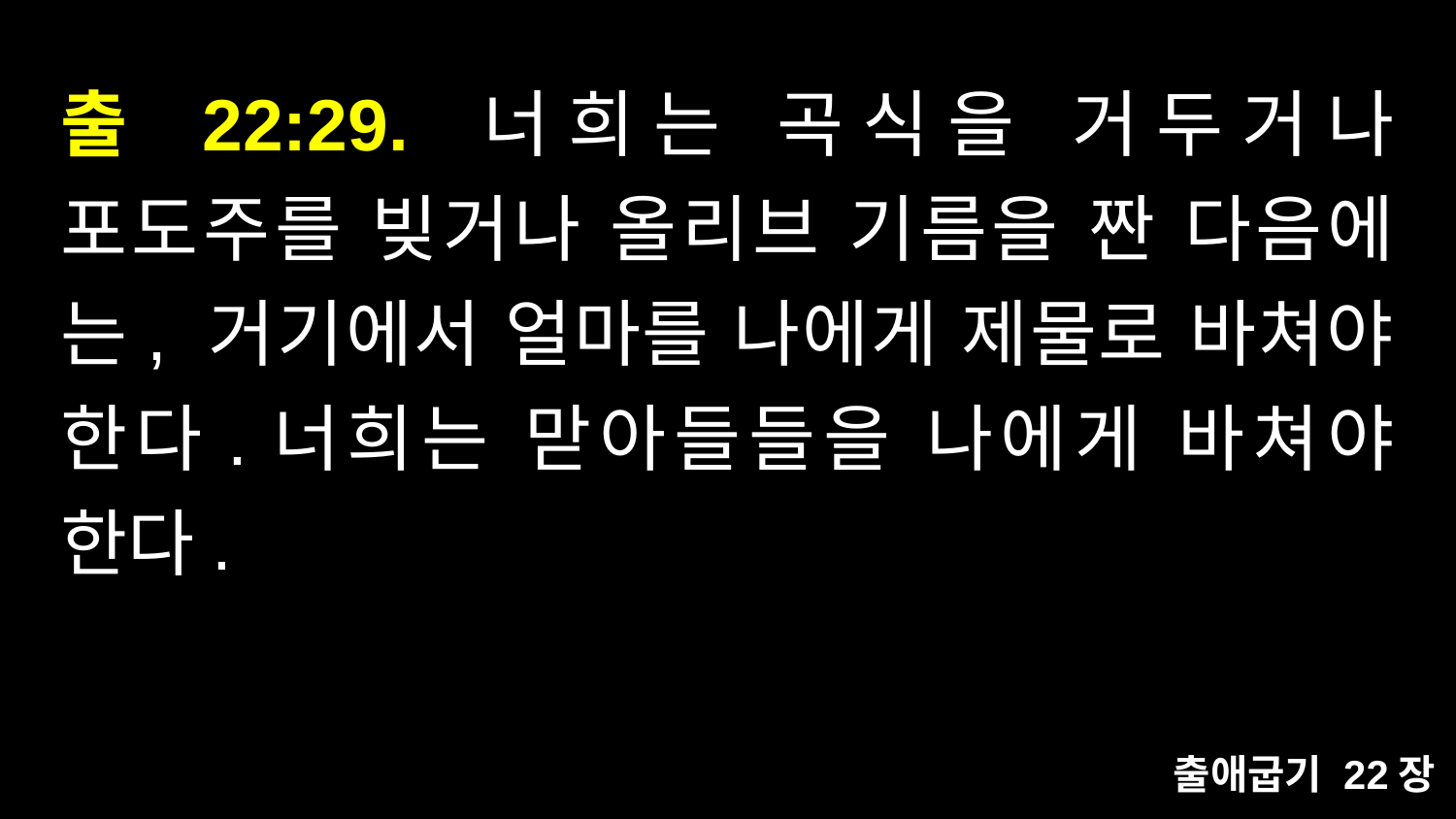

# 출 22:29. 너희는 곡식을 거두거나 포도주를 빚거나 올리브 기름을 짠 다음에는, 거기에서 얼마를 나에게 제물로 바쳐야 한다.너희는 맏아들들을 나에게 바쳐야 한다.
출애굽기 22장